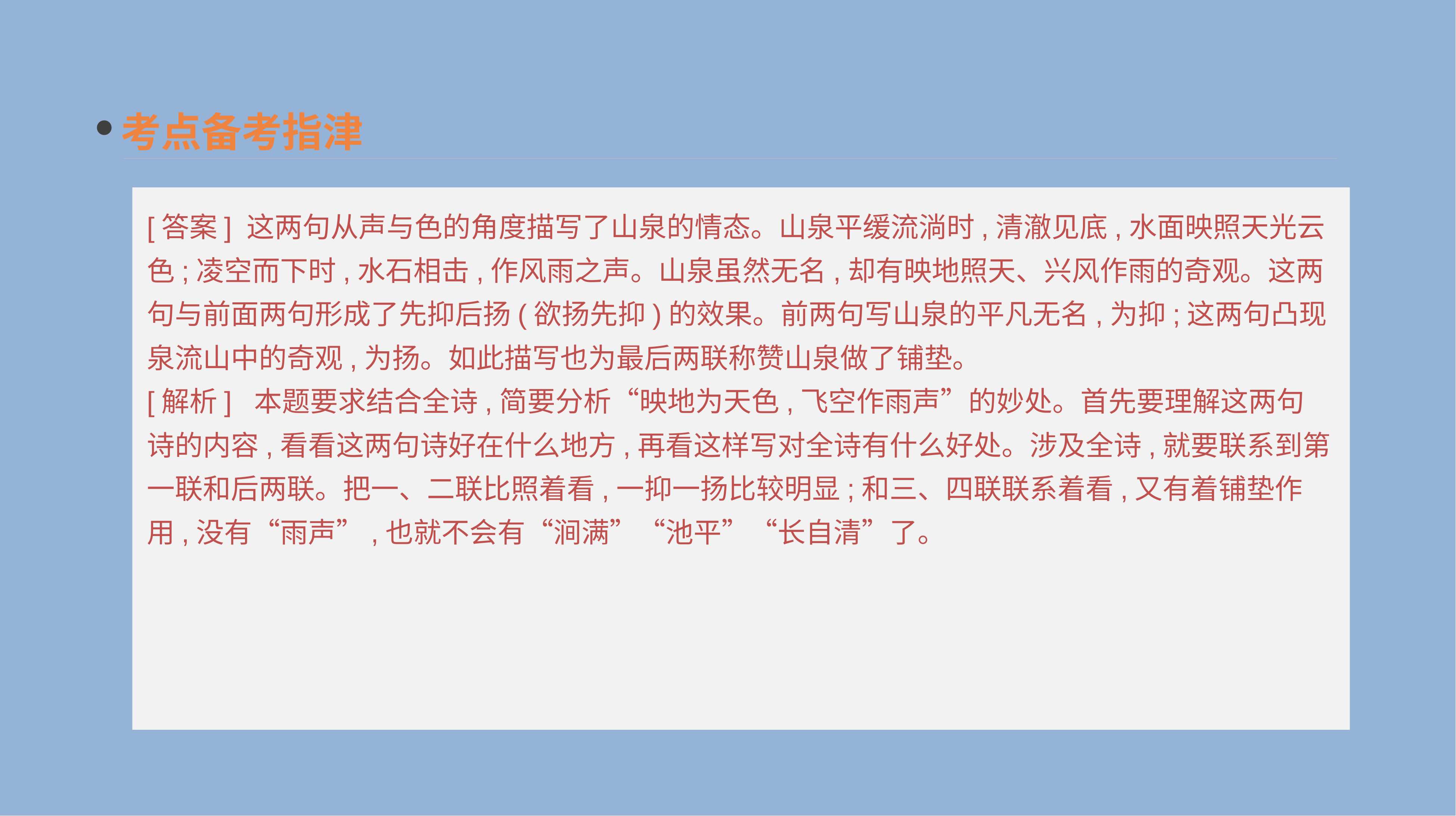

考点备考指津

[答案] 这两句从声与色的角度描写了山泉的情态。山泉平缓流淌时,清澈见底,水面映照天光云色;凌空而下时,水石相击,作风雨之声。山泉虽然无名,却有映地照天、兴风作雨的奇观。这两句与前面两句形成了先抑后扬(欲扬先抑)的效果。前两句写山泉的平凡无名,为抑;这两句凸现泉流山中的奇观,为扬。如此描写也为最后两联称赞山泉做了铺垫。
[解析]  本题要求结合全诗,简要分析“映地为天色,飞空作雨声”的妙处。首先要理解这两句诗的内容,看看这两句诗好在什么地方,再看这样写对全诗有什么好处。涉及全诗,就要联系到第一联和后两联。把一、二联比照着看,一抑一扬比较明显;和三、四联联系着看,又有着铺垫作用,没有“雨声”,也就不会有“涧满”“池平”“长自清”了。